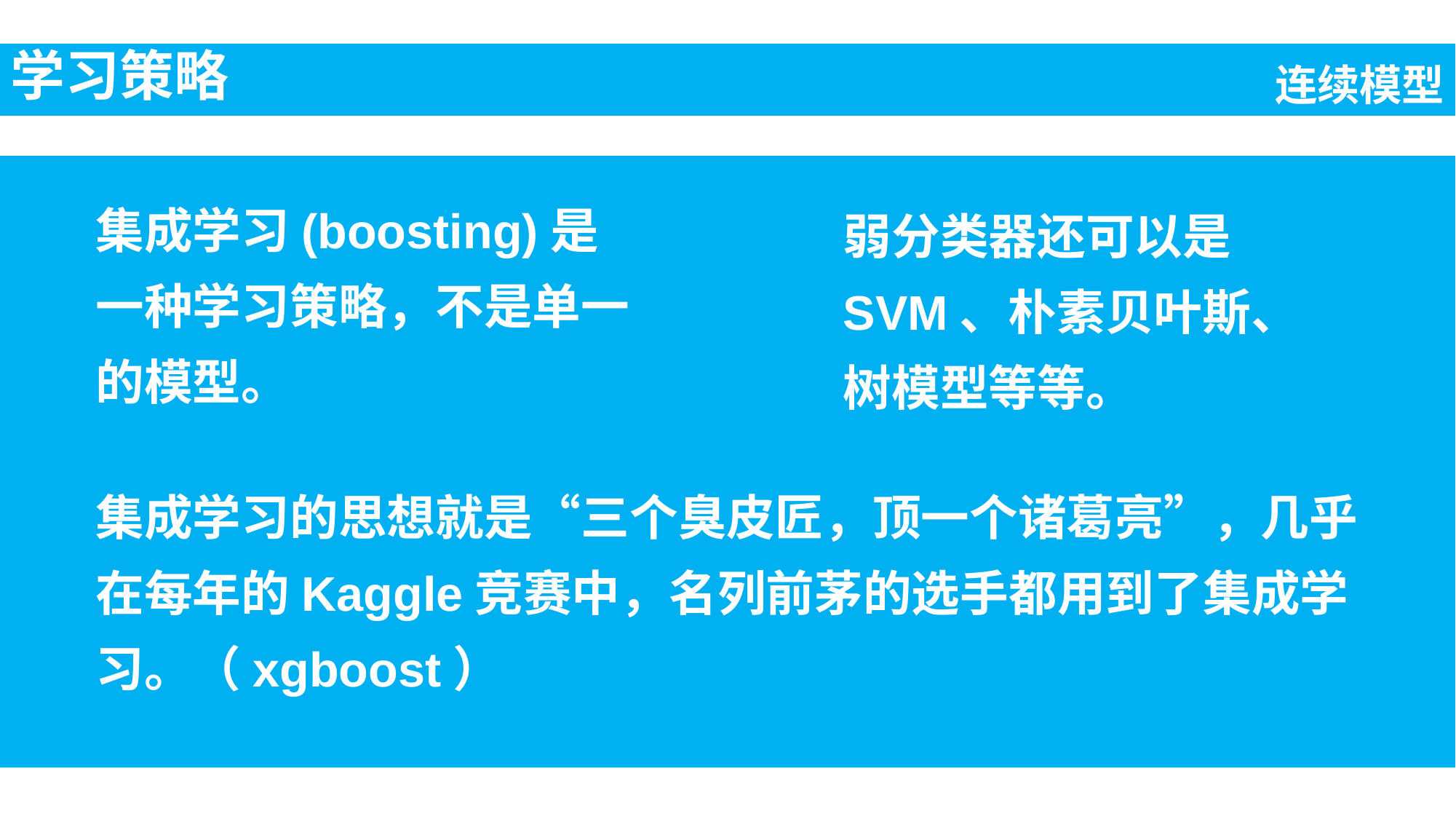

学习策略
连续模型
集成学习(boosting)是一种学习策略，不是单一的模型。
弱分类器还可以是SVM、朴素贝叶斯、树模型等等。
集成学习的思想就是“三个臭皮匠，顶一个诸葛亮”，几乎在每年的Kaggle竞赛中，名列前茅的选手都用到了集成学习。（xgboost）